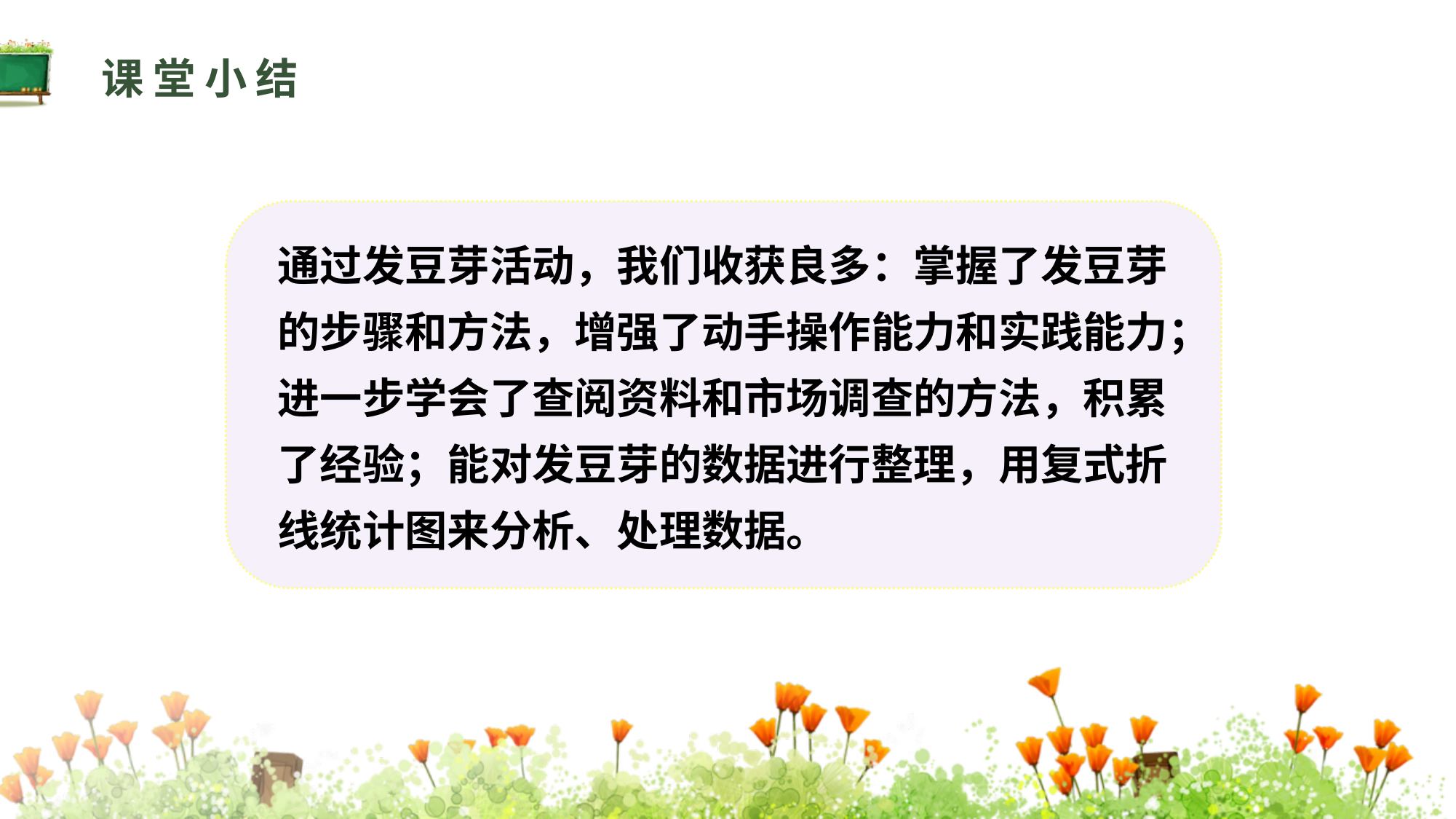

课堂小结

通过发豆芽活动，我们收获良多：掌握了发豆芽的步骤和方法，增强了动手操作能力和实践能力；进一步学会了查阅资料和市场调查的方法，积累了经验；能对发豆芽的数据进行整理，用复式折线统计图来分析、处理数据。